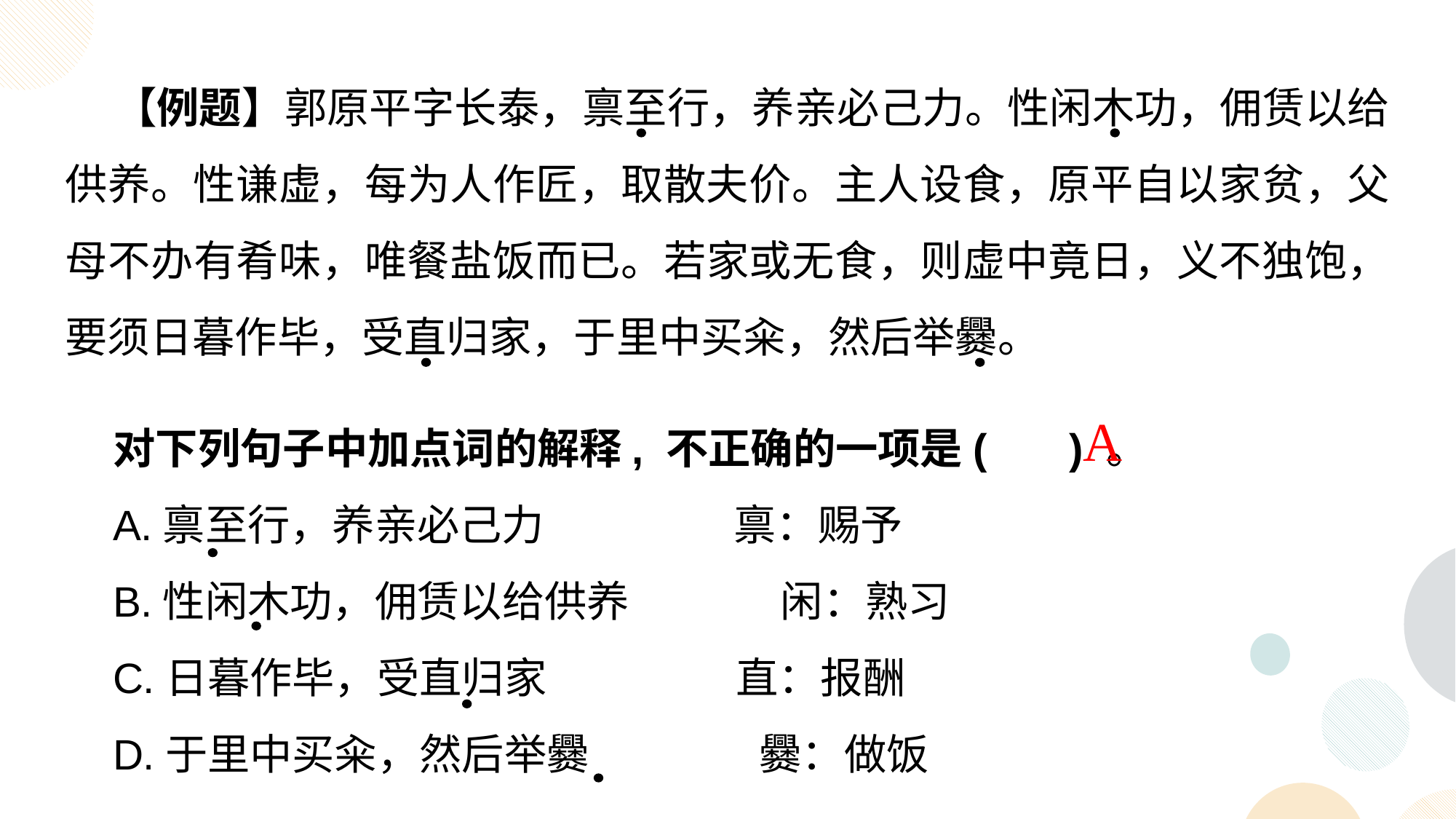

【例题】郭原平字长泰，禀至行，养亲必己力。性闲木功，佣赁以给供养。性谦虚，每为人作匠，取散夫价。主人设食，原平自以家贫，父母不办有肴味，唯餐盐饭而已。若家或无食，则虚中竟日，义不独饱，要须日暮作毕，受直归家，于里中买籴，然后举爨。

    对下列句子中加点词的解释, 不正确的一项是(       ) 。
    A.禀至行，养亲必己力                    禀：赐予
    B.性闲木功，佣赁以给供养                闲：熟习
    C.日暮作毕，受直归家                    直：报酬
    D.于里中买籴，然后举爨                  爨：做饭
A